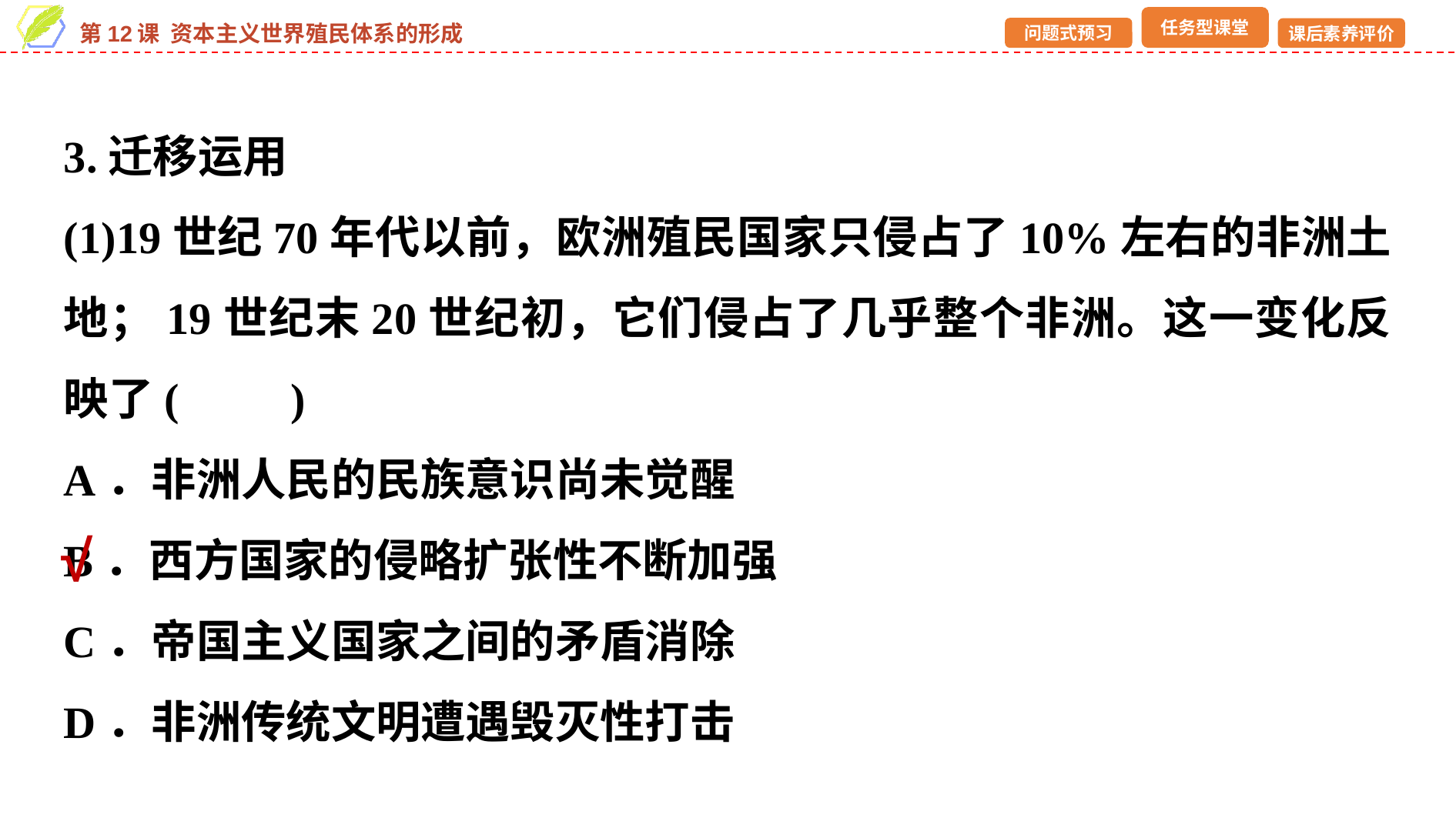

3.迁移运用
(1)19世纪70年代以前，欧洲殖民国家只侵占了10%左右的非洲土地；19世纪末20世纪初，它们侵占了几乎整个非洲。这一变化反映了(　　)
A．非洲人民的民族意识尚未觉醒
B．西方国家的侵略扩张性不断加强
C．帝国主义国家之间的矛盾消除
D．非洲传统文明遭遇毁灭性打击
√